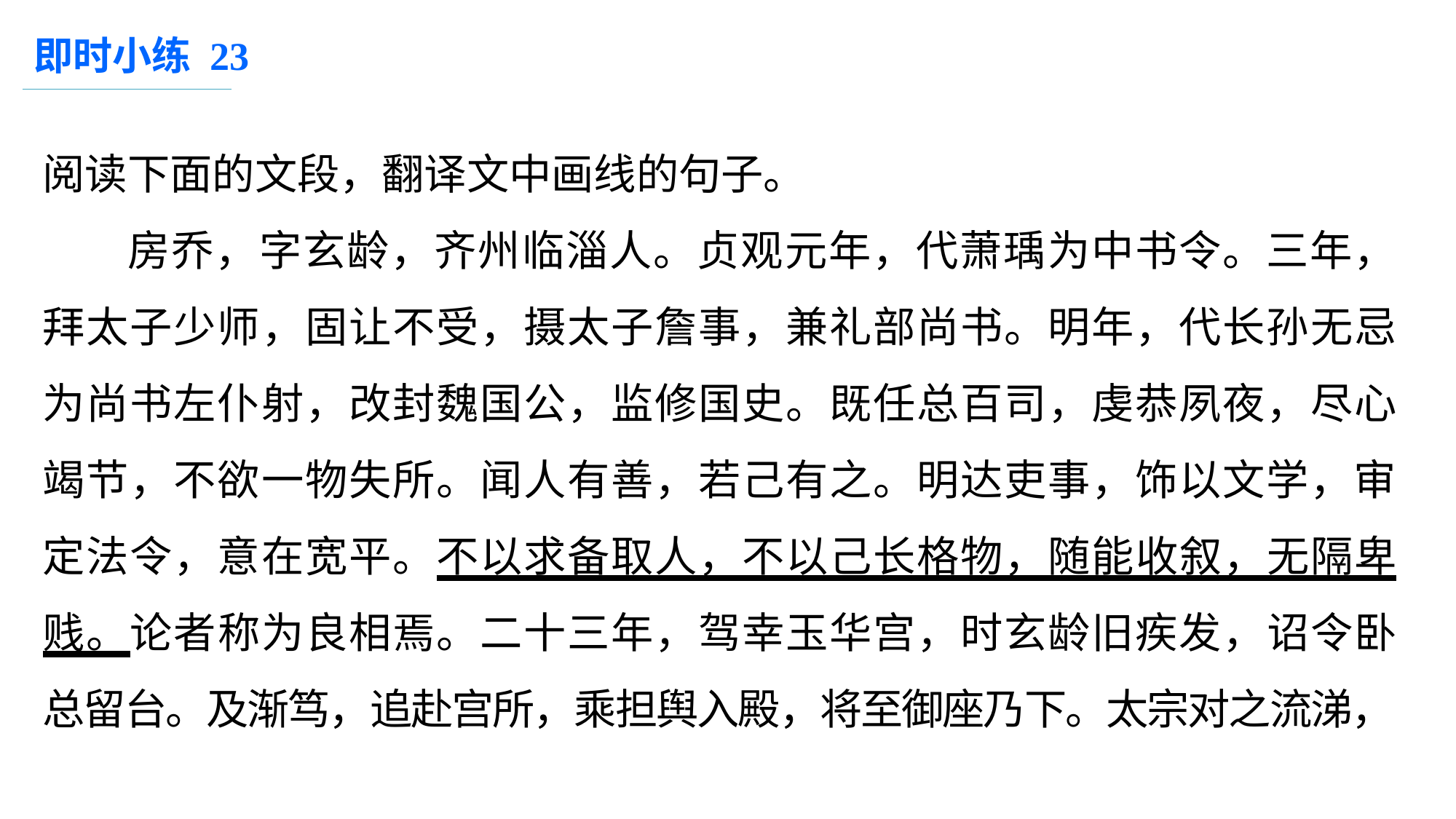

即时小练 23
阅读下面的文段，翻译文中画线的句子。
房乔，字玄龄，齐州临淄人。贞观元年，代萧瑀为中书令。三年，拜太子少师，固让不受，摄太子詹事，兼礼部尚书。明年，代长孙无忌为尚书左仆射，改封魏国公，监修国史。既任总百司，虔恭夙夜，尽心竭节，不欲一物失所。闻人有善，若己有之。明达吏事，饰以文学，审定法令，意在宽平。不以求备取人，不以己长格物，随能收叙，无隔卑贱。论者称为良相焉。二十三年，驾幸玉华宫，时玄龄旧疾发，诏令卧总留台。及渐笃，追赴宫所，乘担舆入殿，将至御座乃下。太宗对之流涕，